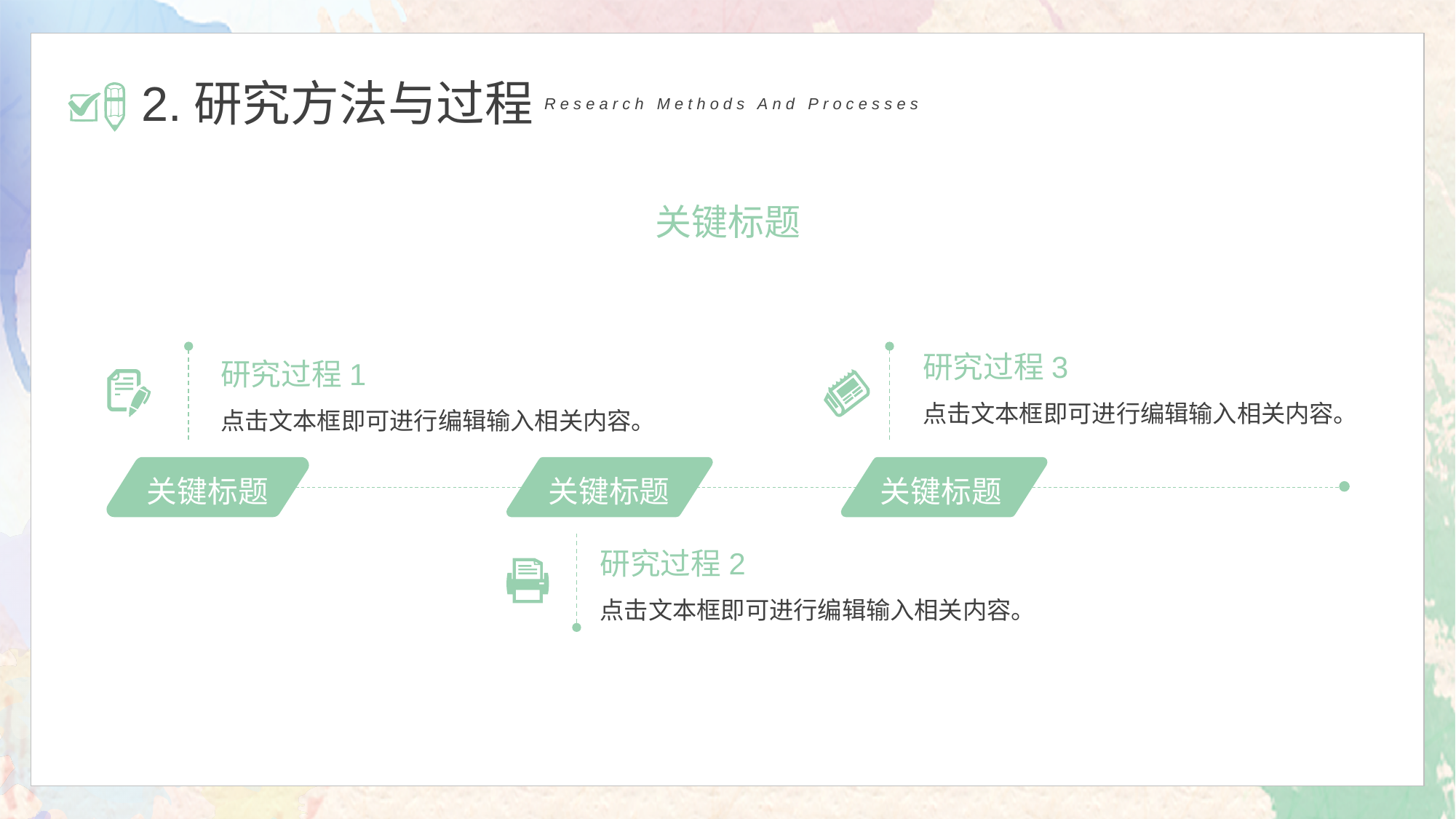

2.研究方法与过程

Research Methods And Processes
关键标题
研究过程3
点击文本框即可进行编辑输入相关内容。
研究过程1
点击文本框即可进行编辑输入相关内容。

关键标题

关键标题

关键标题
研究过程2
点击文本框即可进行编辑输入相关内容。